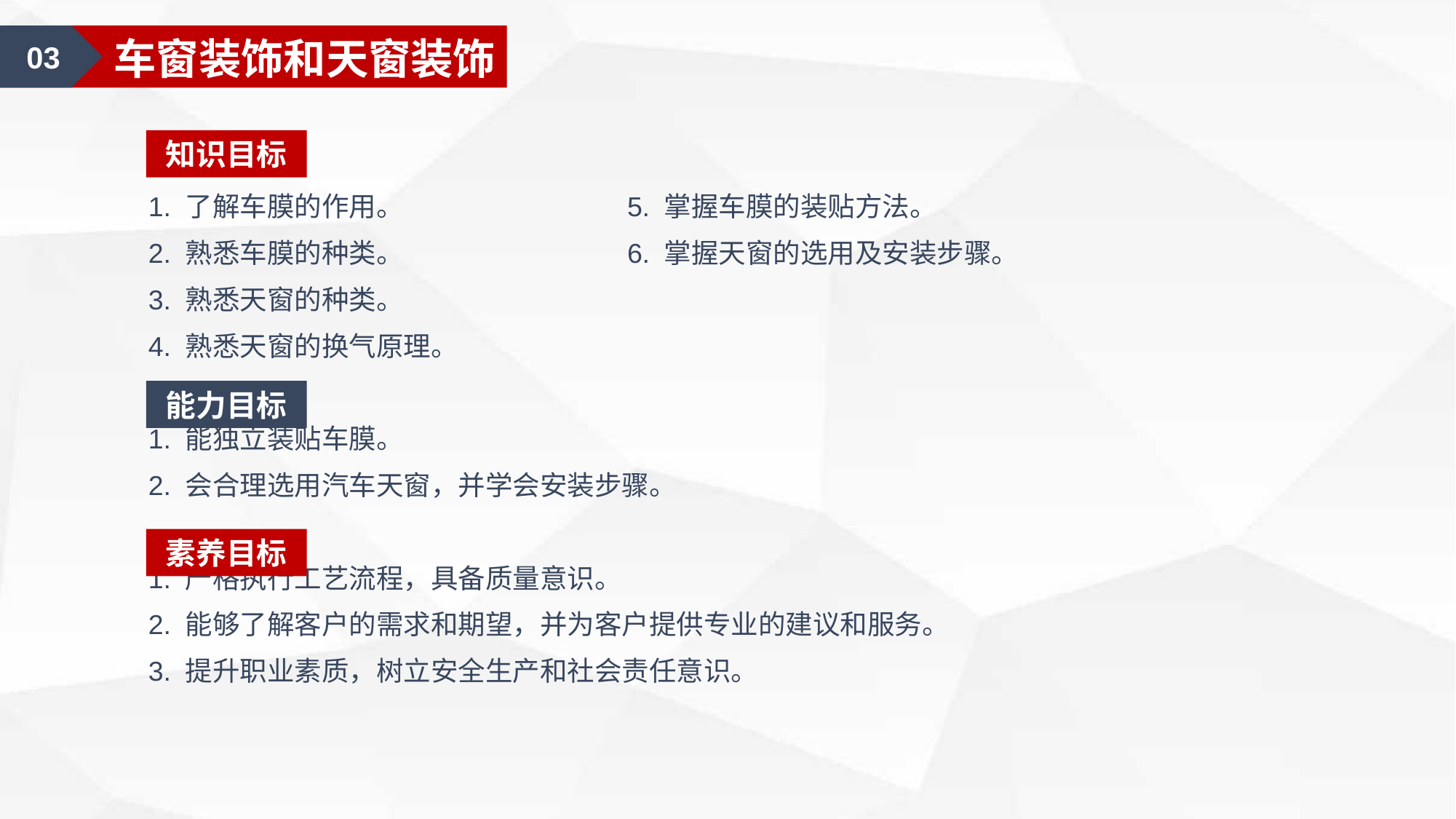

03
车窗装饰和天窗装饰
知识目标
1. 了解车膜的作用。
2. 熟悉车膜的种类。
3. 熟悉天窗的种类。
4. 熟悉天窗的换气原理。

1. 能独立装贴车膜。
2. 会合理选用汽车天窗，并学会安装步骤。

1. 严格执行工艺流程，具备质量意识。
2. 能够了解客户的需求和期望，并为客户提供专业的建议和服务。
3. 提升职业素质，树立安全生产和社会责任意识。
5. 掌握车膜的装贴方法。
6. 掌握天窗的选用及安装步骤。
能力目标
素养目标